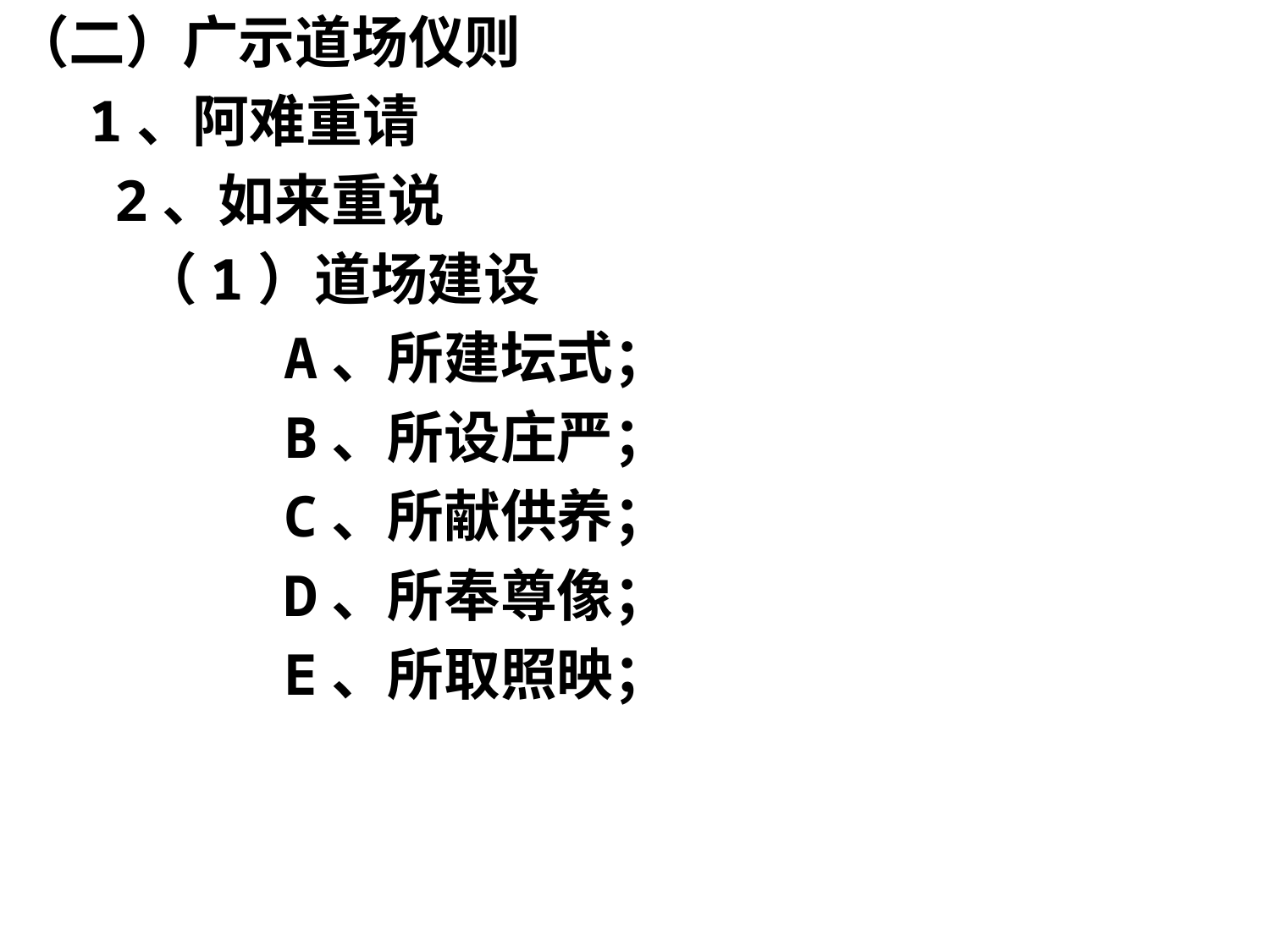

（二）广示道场仪则
      1、阿难重请
   2、如来重说
         （1）道场建设
        A、所建坛式；
        B、所设庄严；
        C、所献供养；
        D、所奉尊像；
        E、所取照映；